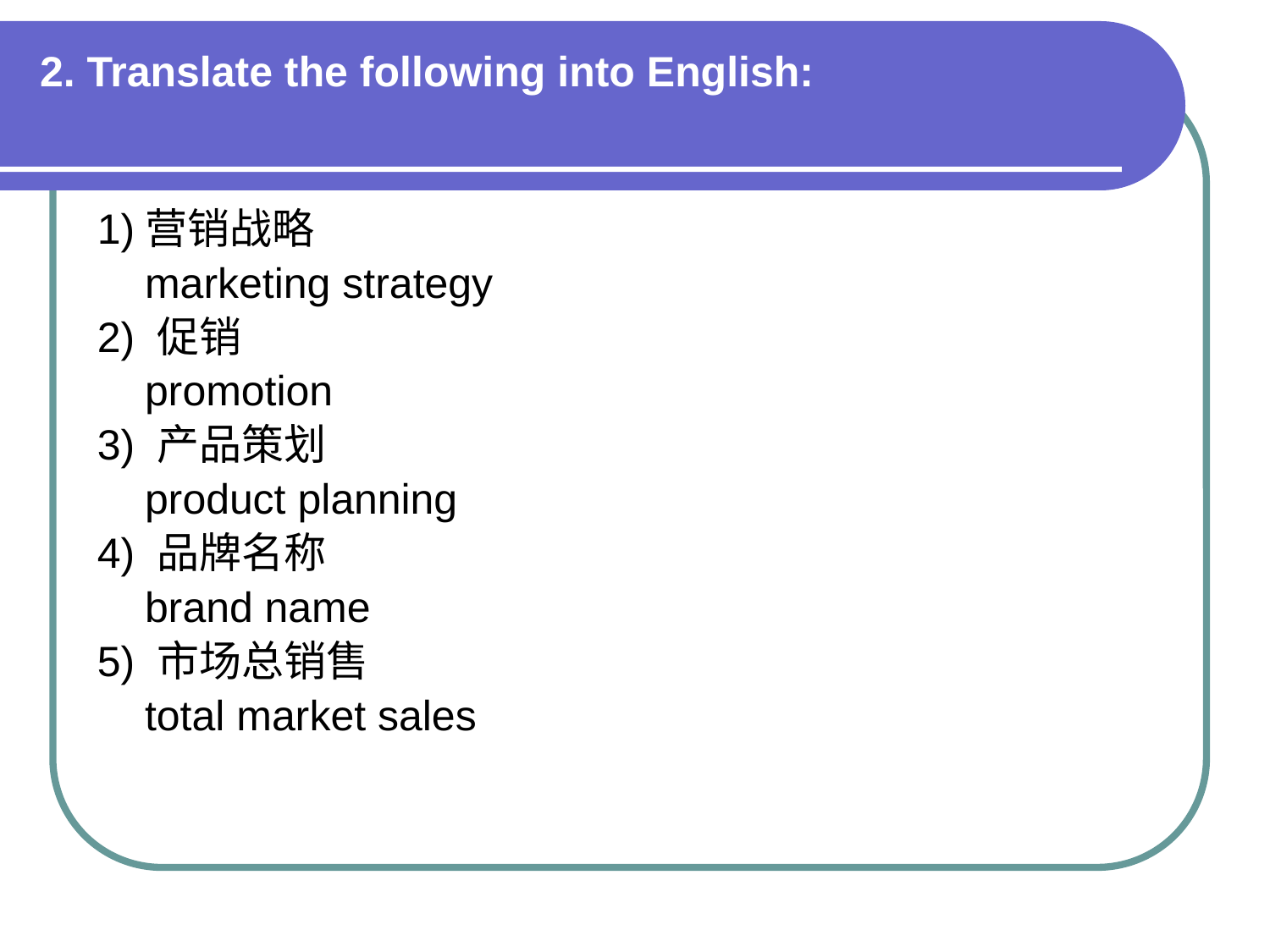

# 2. Translate the following into English:
1)营销战略
    marketing strategy
2) 促销
    promotion
3) 产品策划
    product planning
4) 品牌名称
    brand name
5) 市场总销售
    total market sales